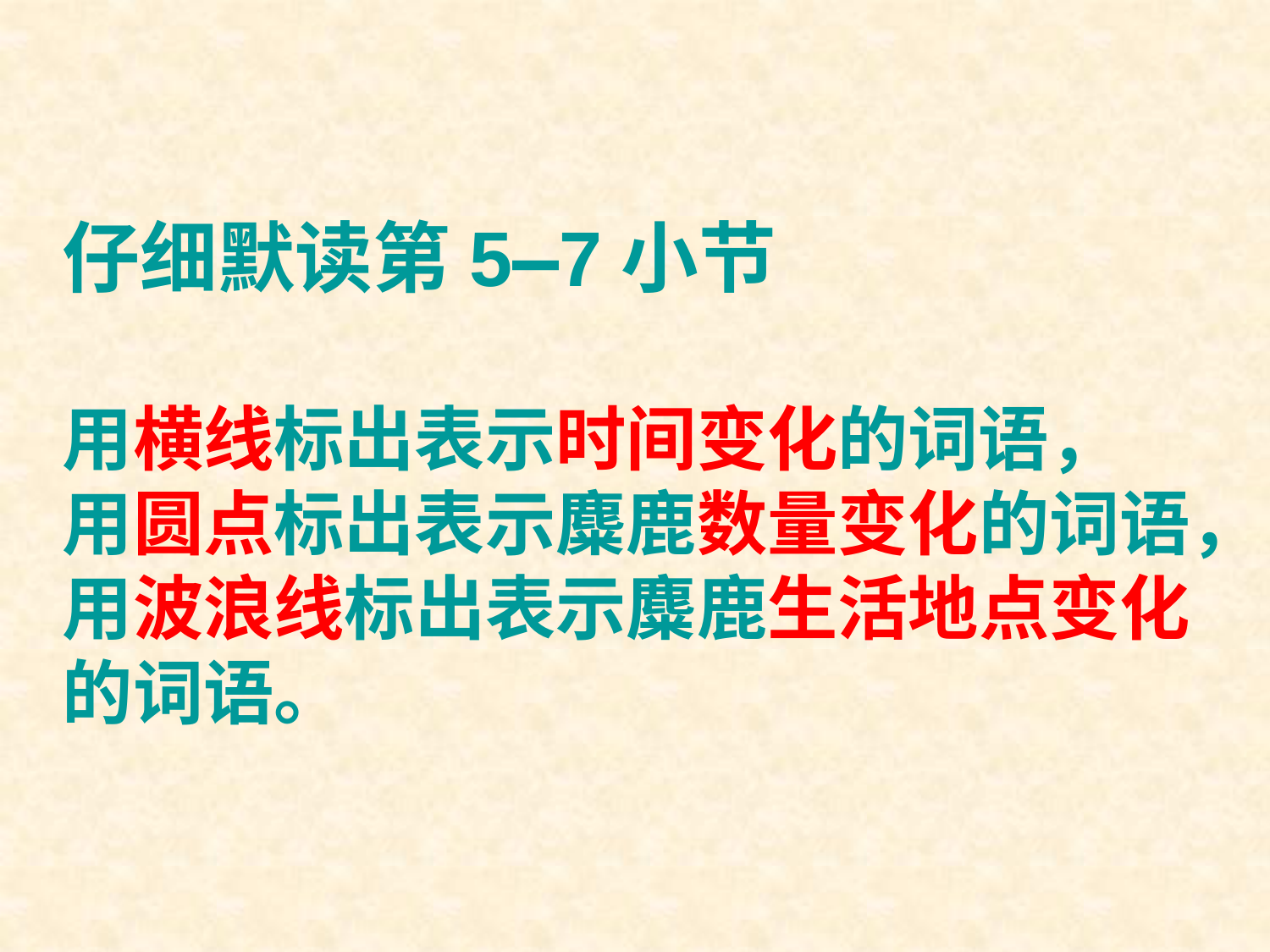

# 仔细默读第5—7小节 用横线标出表示时间变化的词语， 用圆点标出表示麋鹿数量变化的词语， 用波浪线标出表示麋鹿生活地点变化 的词语。